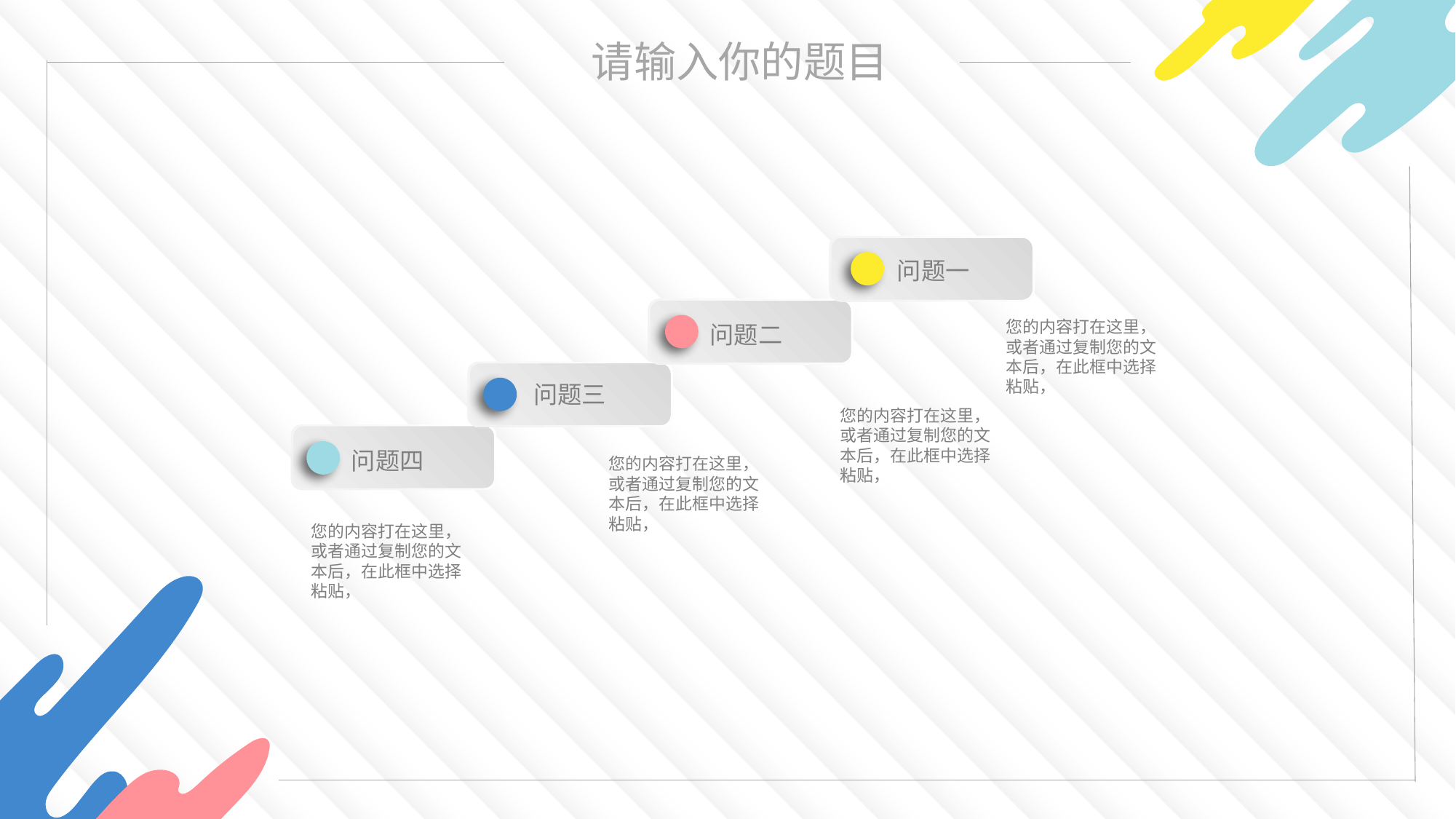

问题一

您的内容打在这里，或者通过复制您的文本后，在此框中选择粘贴，
问题二

问题三
您的内容打在这里，或者通过复制您的文本后，在此框中选择粘贴，

问题四
您的内容打在这里，或者通过复制您的文本后，在此框中选择粘贴，
您的内容打在这里，或者通过复制您的文本后，在此框中选择粘贴，